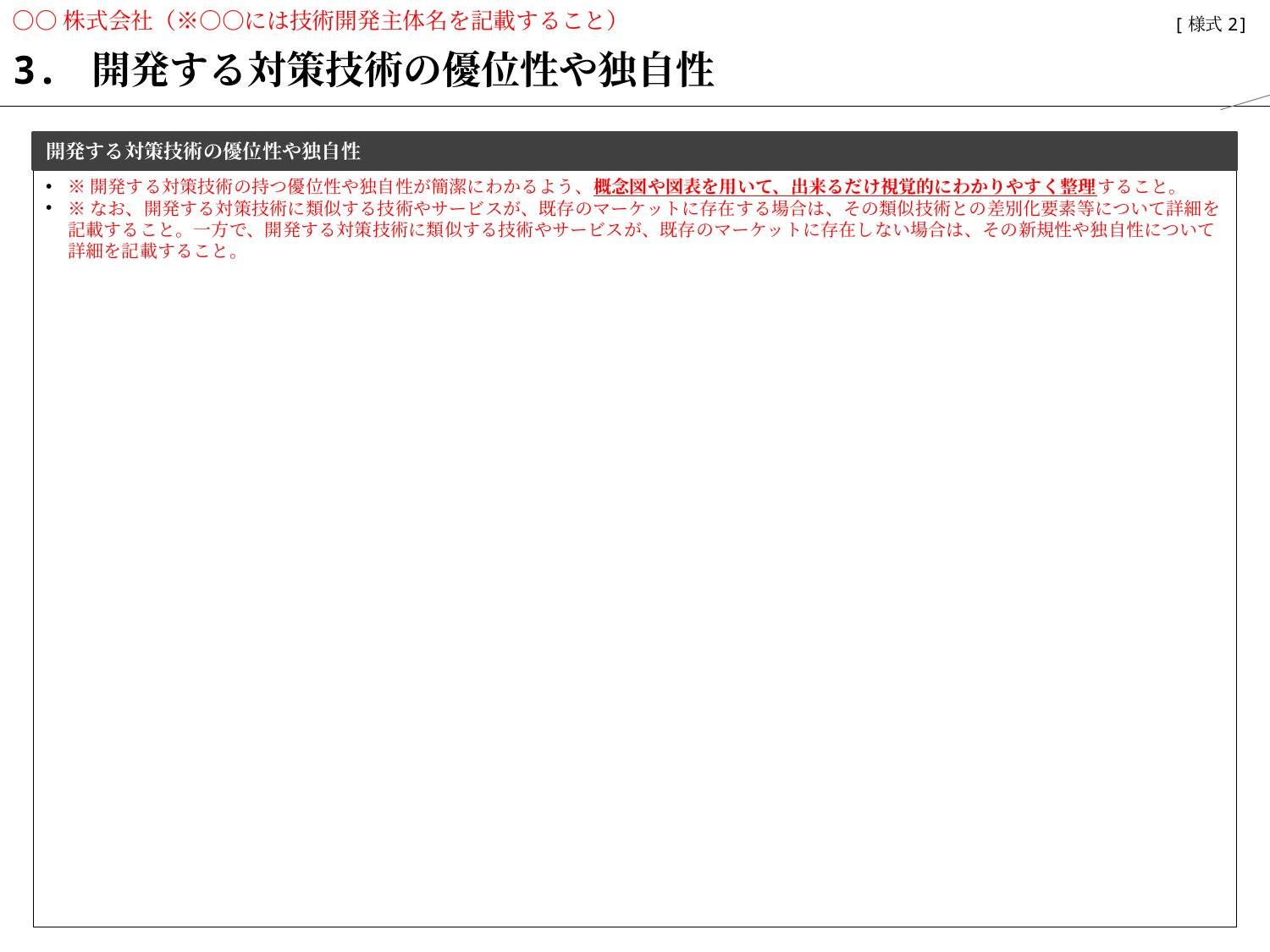

○○株式会社（※○○には技術開発主体名を記載すること）
【記載ガイド】
企画提案書本紙の内容と整合する内容を記載すること。
赤字は記載内容の例示または説明であり、記載の際は赤字を削除し黒字で記載すること。
適宜、枠の高さや幅を変更いただき問題ありません。
また、重要箇所については、太字及び下線を用いて、強調すること。

なお、本スライドは、スライド1枚に収まるよう作成すること。
[様式2]
3. 開発する対策技術の優位性や独自性
開発する対策技術の優位性や独自性
※開発する対策技術の持つ優位性や独自性が簡潔にわかるよう、概念図や図表を用いて、出来るだけ視覚的にわかりやすく整理すること。
※なお、開発する対策技術に類似する技術やサービスが、既存のマーケットに存在する場合は、その類似技術との差別化要素等について詳細を記載すること。一方で、開発する対策技術に類似する技術やサービスが、既存のマーケットに存在しない場合は、その新規性や独自性について詳細を記載すること。